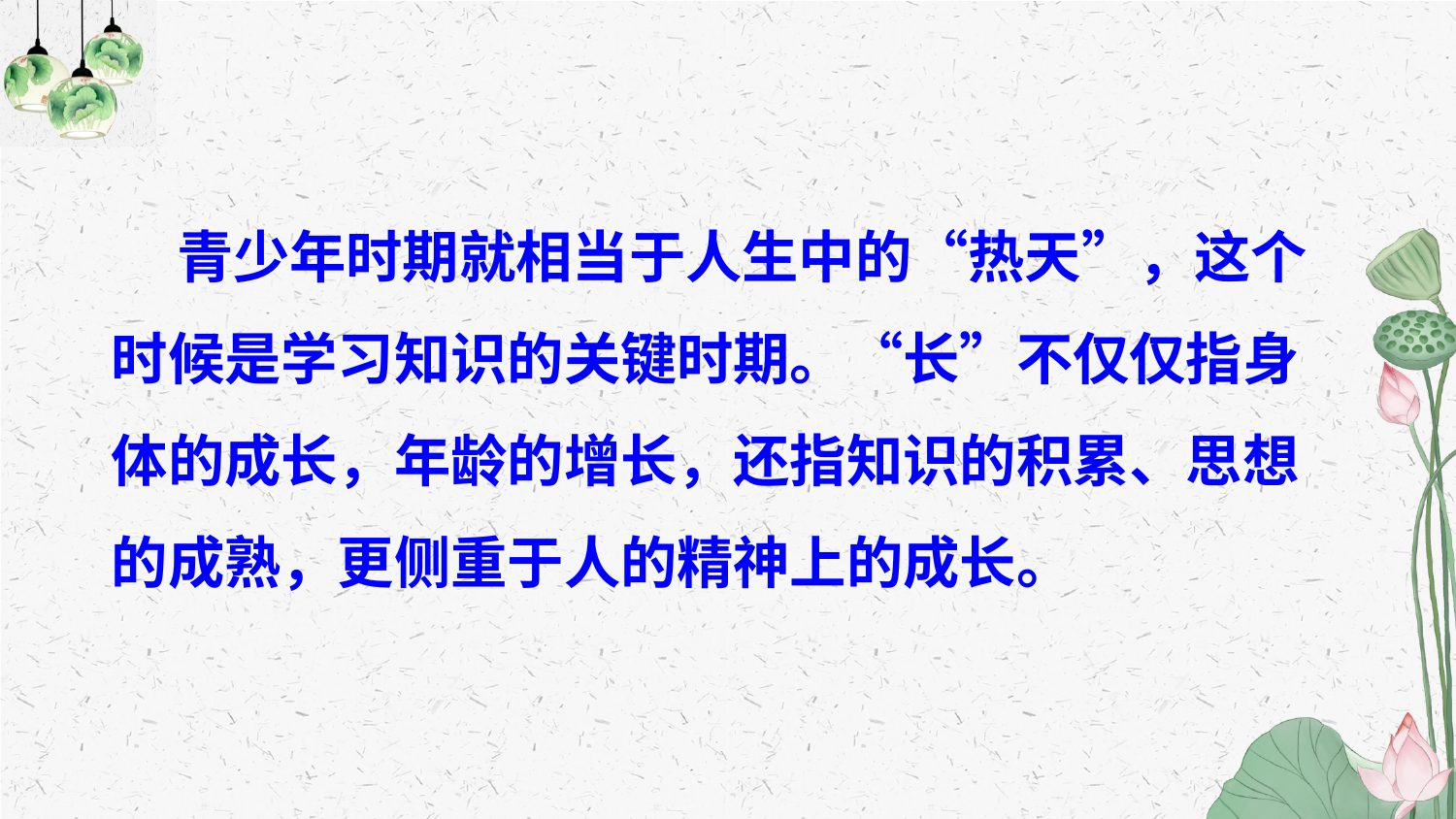

青少年时期就相当于人生中的“热天”，这个时候是学习知识的关键时期。“长”不仅仅指身体的成长，年龄的增长，还指知识的积累、思想的成熟，更侧重于人的精神上的成长。